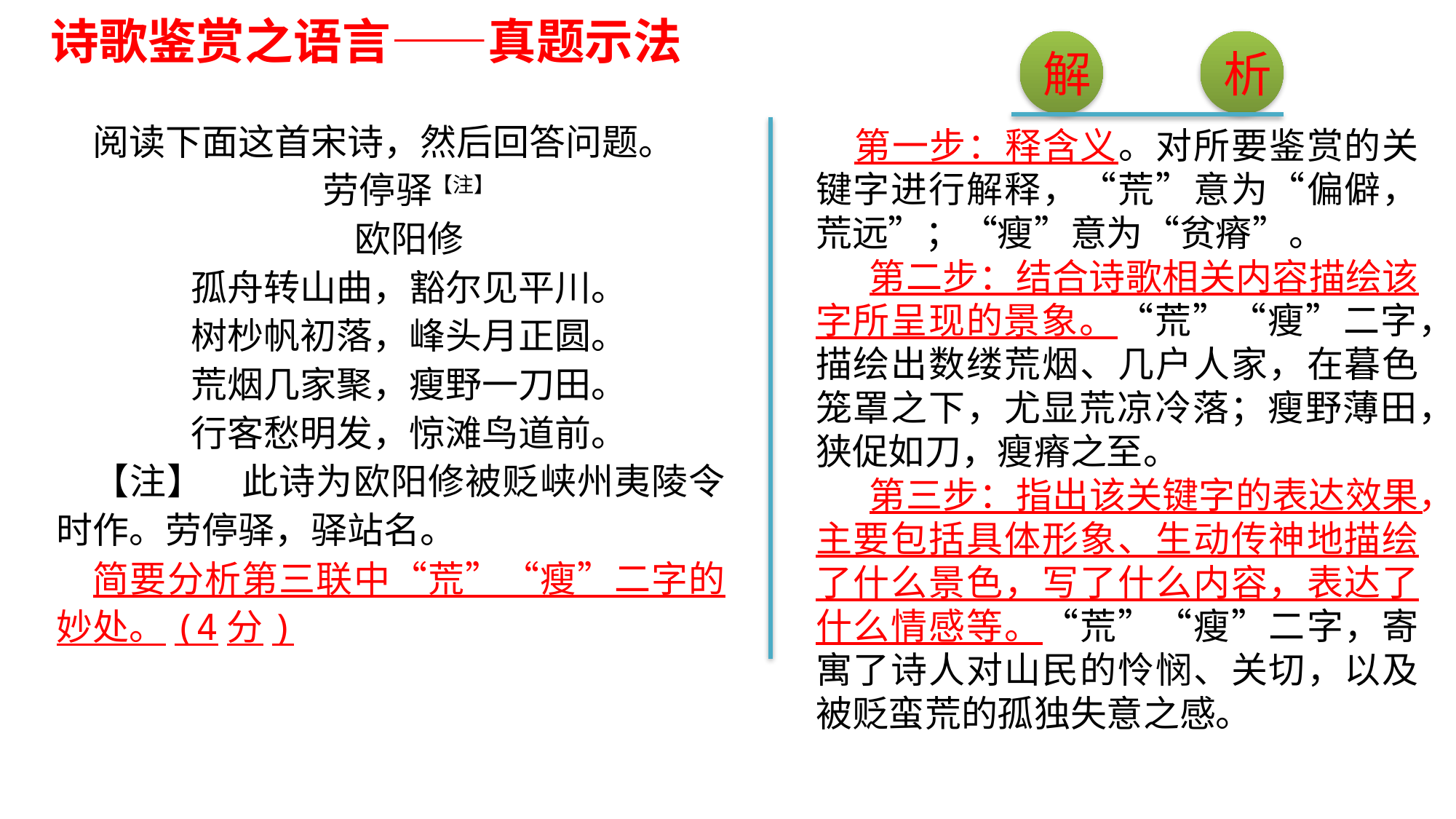

诗歌鉴赏之语言——真题示法
解
析
阅读下面这首宋诗，然后回答问题。
劳停驿【注】
欧阳修
孤舟转山曲，豁尔见平川。
树杪帆初落，峰头月正圆。
荒烟几家聚，瘦野一刀田。
行客愁明发，惊滩鸟道前。
【注】　此诗为欧阳修被贬峡州夷陵令时作。劳停驿，驿站名。
简要分析第三联中“荒”“瘦”二字的妙处。(4分)
   第一步：释含义。对所要鉴赏的关键字进行解释，“荒”意为“偏僻，荒远”；“瘦”意为“贫瘠”。
 第二步：结合诗歌相关内容描绘该字所呈现的景象。“荒”“瘦”二字，描绘出数缕荒烟、几户人家，在暮色笼罩之下，尤显荒凉冷落；瘦野薄田，狭促如刀，瘦瘠之至。
 第三步：指出该关键字的表达效果，主要包括具体形象、生动传神地描绘了什么景色，写了什么内容，表达了什么情感等。“荒”“瘦”二字，寄寓了诗人对山民的怜悯、关切，以及被贬蛮荒的孤独失意之感。